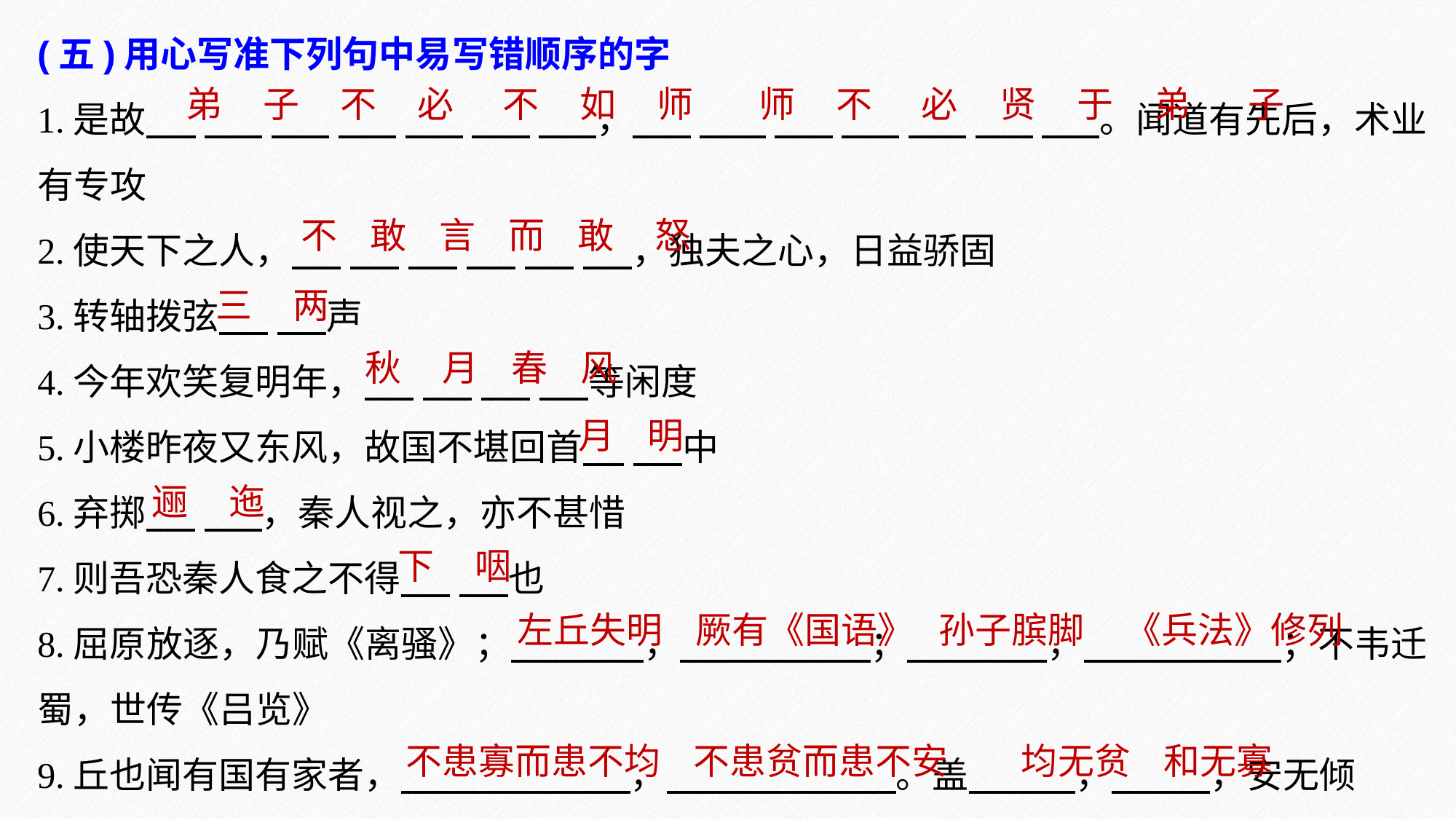

(五)用心写准下列句中易写错顺序的字
1.是故                                                      ，                                                        。闻道有先后，术业有专攻
2.使天下之人，                                         ，独夫之心，日益骄固
3.转轴拨弦             声
4.今年欢笑复明年，                           等闲度
5.小楼昨夜又东风，故国不堪回首            中
6.弃掷              ，秦人视之，亦不甚惜
7.则吾恐秦人食之不得             也
8.屈原放逐，乃赋《离骚》；                ，                       ；                 ，                        ；不韦迁蜀，世传《吕览》
9.丘也闻有国有家者，                            ，                            。盖             ，            ，安无倾
弟     子     不     必      不     如     师        师     不      必     贤     于     弟       子
不    敢    言    而    敢     怒
三     两
秋     月    春    风
月    明
逦     迤
下     咽
左丘失明    厥有《国语》   孙子膑脚     《兵法》修列
不患寡而患不均    不患贫而患不安         均无贫    和无寡